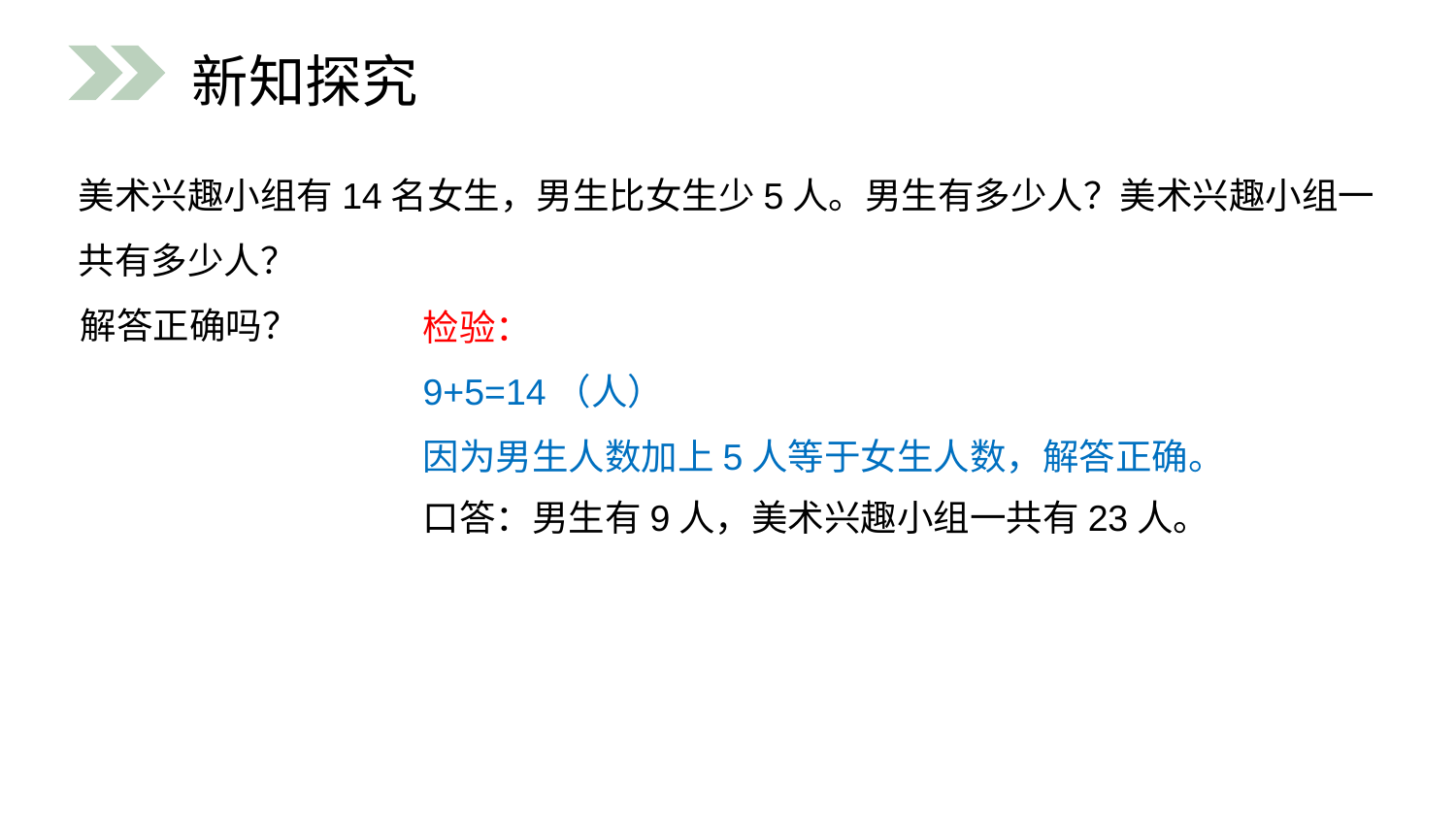

新知探究
美术兴趣小组有14名女生，男生比女生少5人。男生有多少人？美术兴趣小组一共有多少人？
检验：
解答正确吗？
9+5=14（人）
因为男生人数加上5人等于女生人数，解答正确。
口答：男生有9人，美术兴趣小组一共有23人。